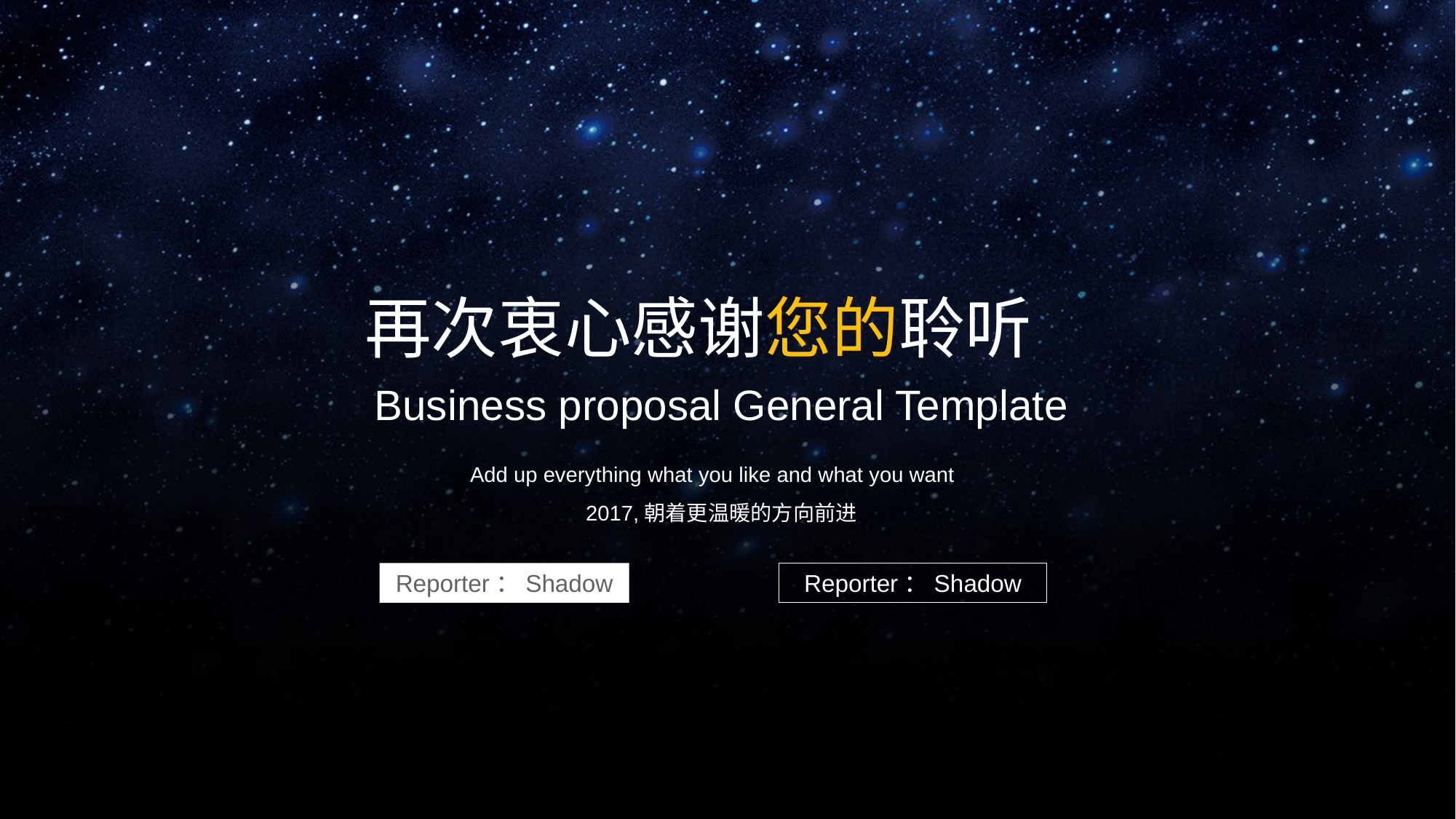

再次衷心感谢您的聆听
Business proposal General Template
Add up everything what you like and what you want
2017,朝着更温暖的方向前进
Reporter：Shadow
Reporter：Shadow